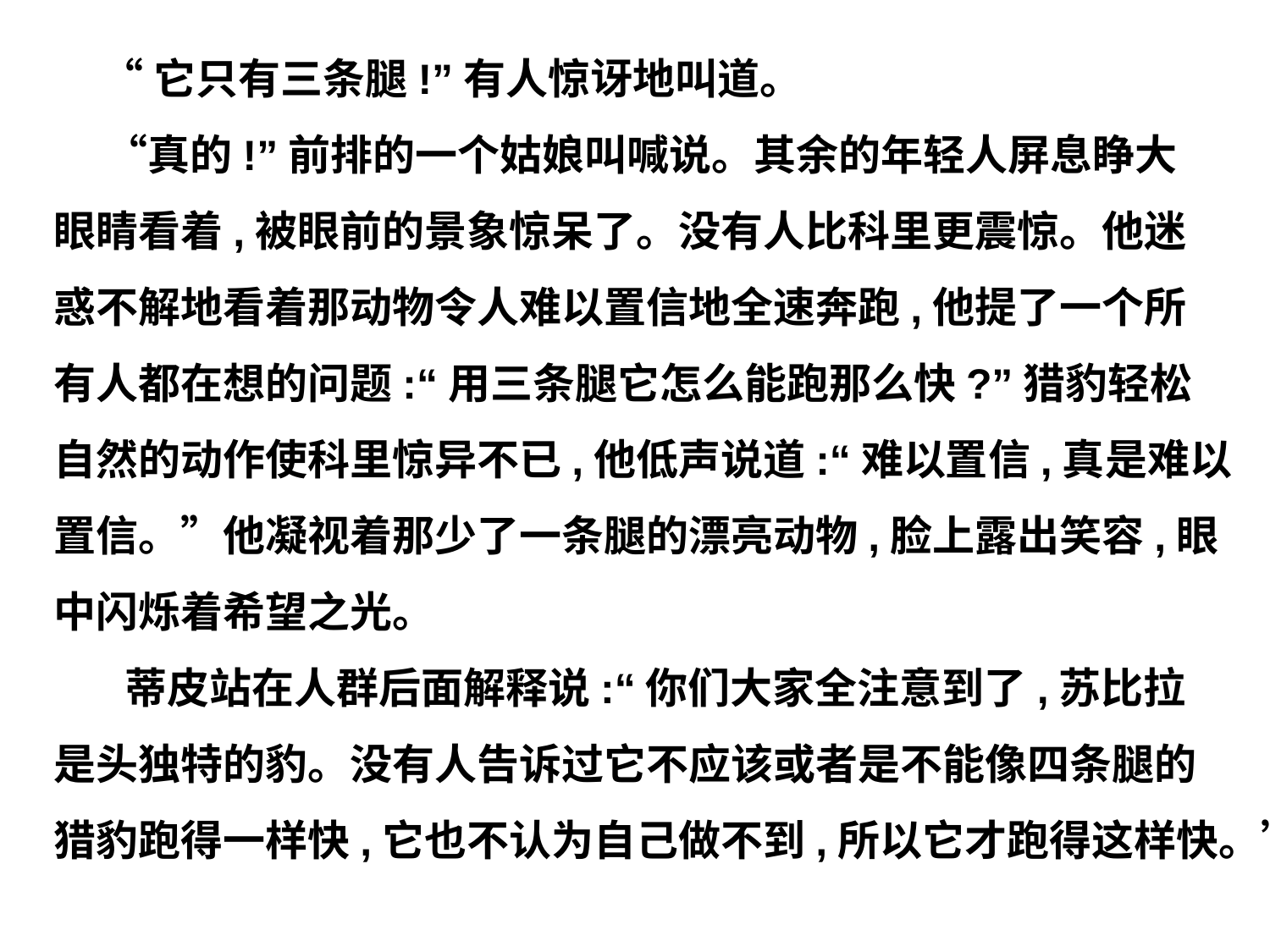

“它只有三条腿!”有人惊讶地叫道。
　 “真的!”前排的一个姑娘叫喊说。其余的年轻人屏息睁大
眼睛看着,被眼前的景象惊呆了。没有人比科里更震惊。他迷
惑不解地看着那动物令人难以置信地全速奔跑,他提了一个所
有人都在想的问题:“用三条腿它怎么能跑那么快?”猎豹轻松
自然的动作使科里惊异不已,他低声说道:“难以置信,真是难以
置信。”他凝视着那少了一条腿的漂亮动物,脸上露出笑容,眼
中闪烁着希望之光。
　   蒂皮站在人群后面解释说:“你们大家全注意到了,苏比拉
是头独特的豹。没有人告诉过它不应该或者是不能像四条腿的
猎豹跑得一样快,它也不认为自己做不到,所以它才跑得这样快。”